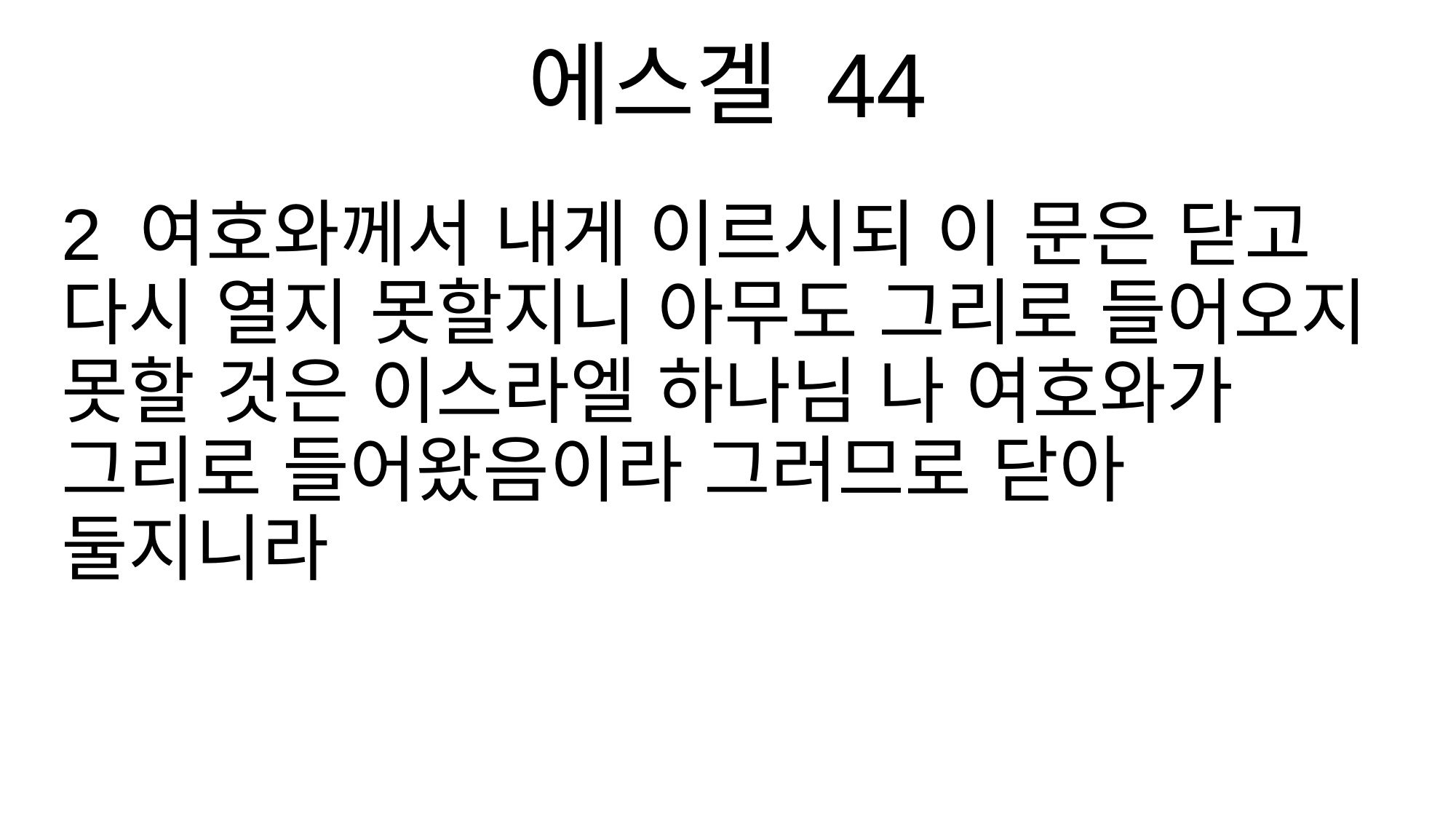

에스겔 44
2 여호와께서 내게 이르시되 이 문은 닫고 다시 열지 못할지니 아무도 그리로 들어오지 못할 것은 이스라엘 하나님 나 여호와가 그리로 들어왔음이라 그러므로 닫아 둘지니라